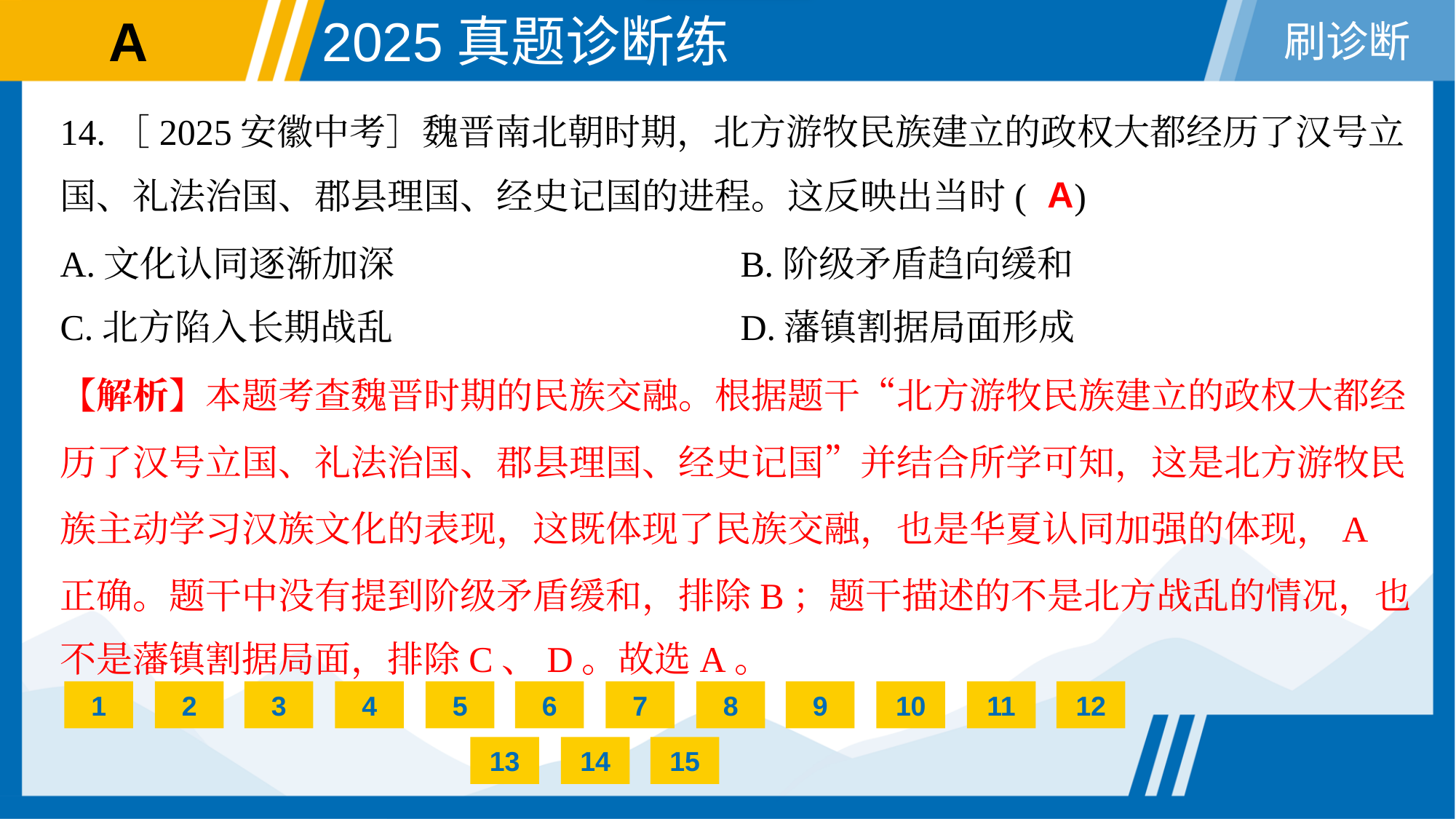

14.［2025安徽中考］魏晋南北朝时期，北方游牧民族建立的政权大都经历了汉号立
国、礼法治国、郡县理国、经史记国的进程。这反映出当时(     )
A
A.文化认同逐渐加深	B.阶级矛盾趋向缓和
C.北方陷入长期战乱	D.藩镇割据局面形成
【解析】本题考查魏晋时期的民族交融。根据题干“北方游牧民族建立的政权大都经
历了汉号立国、礼法治国、郡县理国、经史记国”并结合所学可知，这是北方游牧民
族主动学习汉族文化的表现，这既体现了民族交融，也是华夏认同加强的体现，A
正确。题干中没有提到阶级矛盾缓和，排除B；题干描述的不是北方战乱的情况，也
不是藩镇割据局面，排除C、D。故选A。